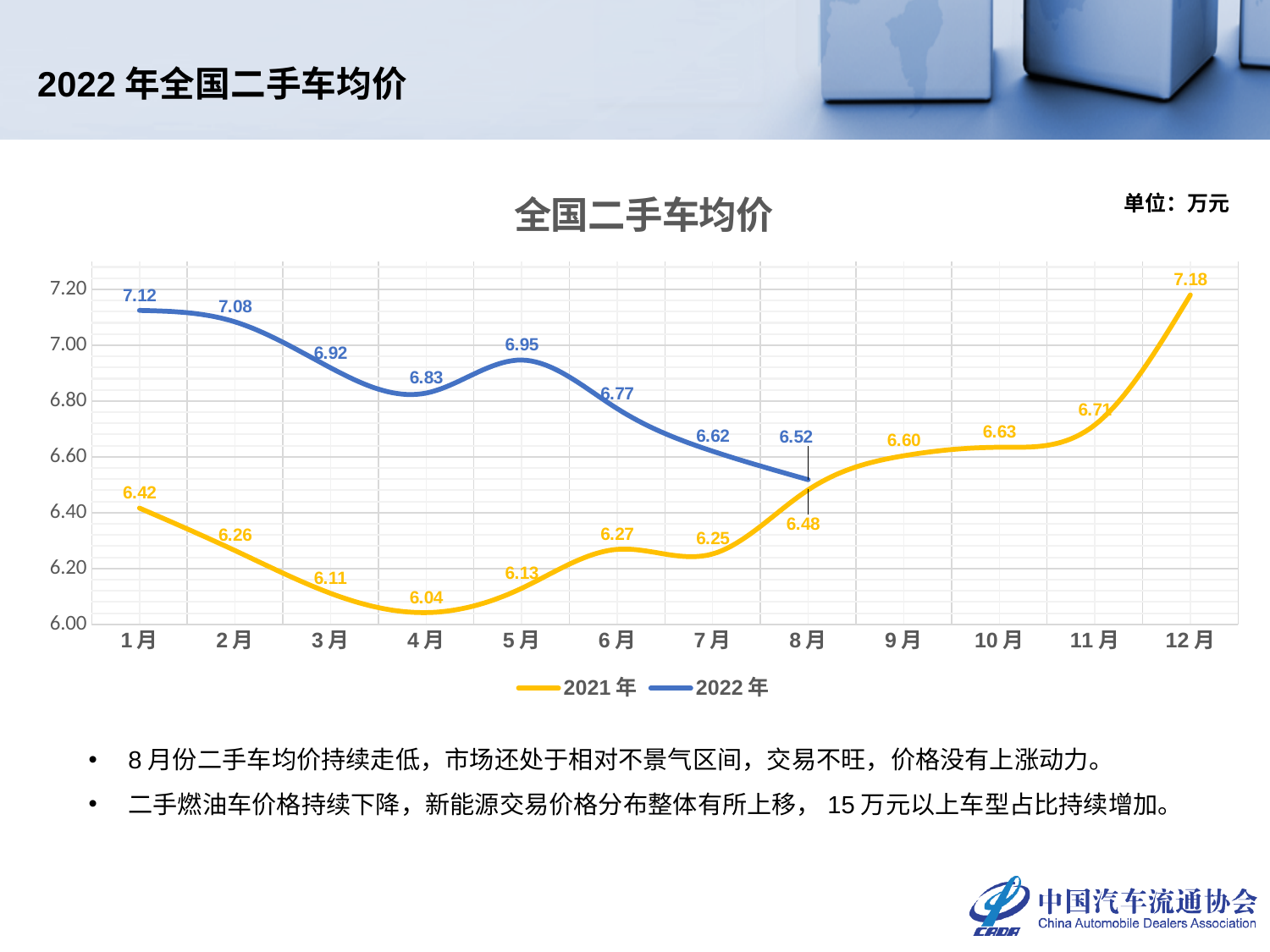

# 2022年全国二手车均价

### Chart: 全国二手车均价

| Category | 2021年 | 2022年 |
|---|---|---|
| 1月 | 6.416237048676155 | 7.12457956589588 |
| 2月 | 6.264109954686243 | 7.0835034472739045 |
| 3月 | 6.110963356406176 | 6.9190462141980005 |
| 4月 | 6.041940951445997 | 6.828469330787926 |
| 5月 | 6.128813577637797 | 6.9467845891310045 |
| 6月 | 6.268461038376054 | 6.772682774082751 |
| 7月 | 6.252054594080316 | 6.62 |
| 8月 | 6.481582564838456 | 6.518049046722554 |
| 9月 | 6.603638333812604 | None |
| 10月 | 6.6340954412810635 | None |
| 11月 | 6.714340025332107 | None |
| 12月 | 7.179895405787734 | None |
8月份二手车均价持续走低，市场还处于相对不景气区间，交易不旺，价格没有上涨动力。
二手燃油车价格持续下降，新能源交易价格分布整体有所上移，15万元以上车型占比持续增加。